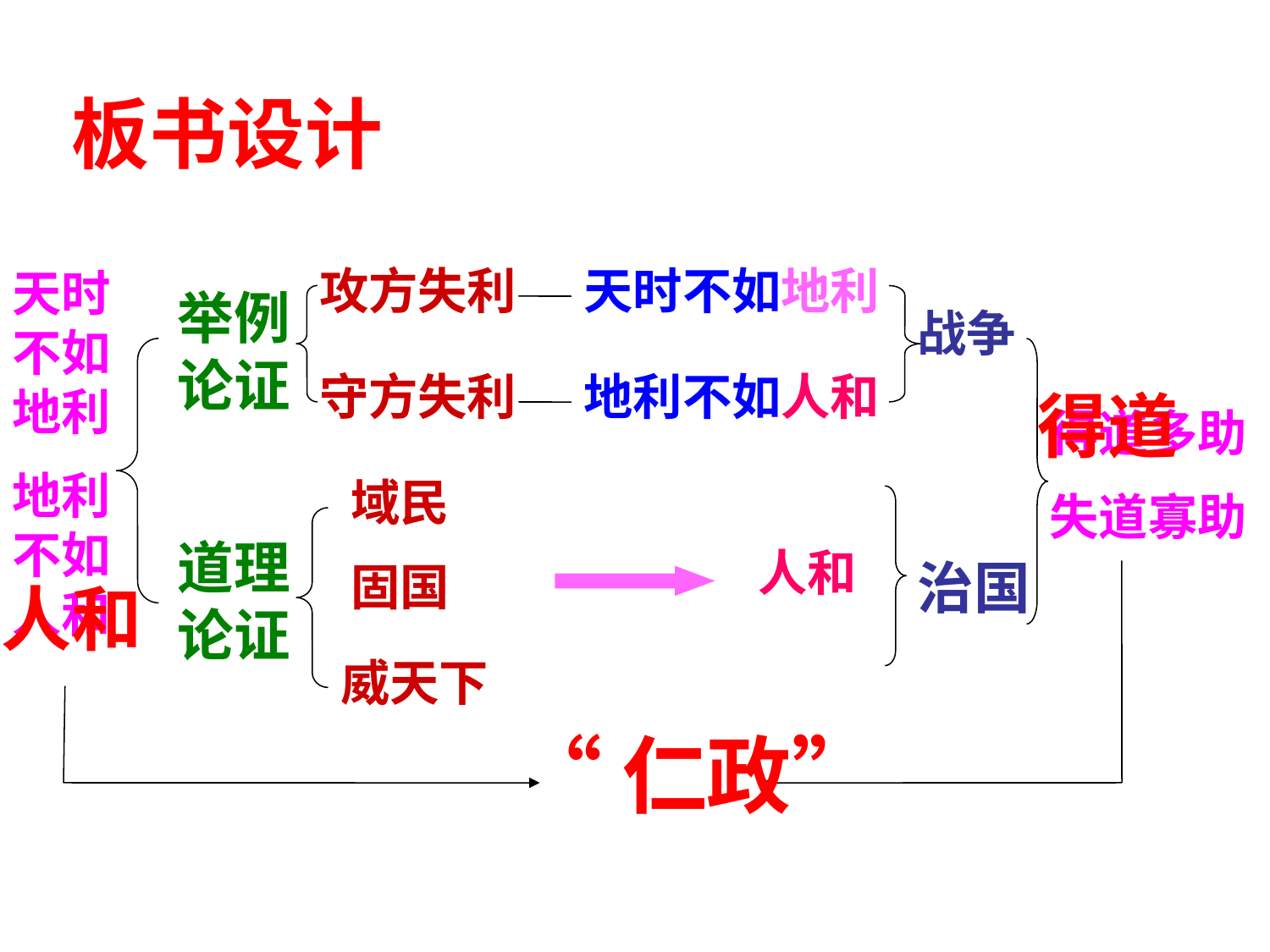

板书设计
攻方失利
天时不如地利
天时不如地利
地利不如人和
举例论证

战争

守方失利
地利不如人和
得道
得道多助
失道寡助

域民

道理论证
人和
治国
固国

人和
威天下

“仁政”